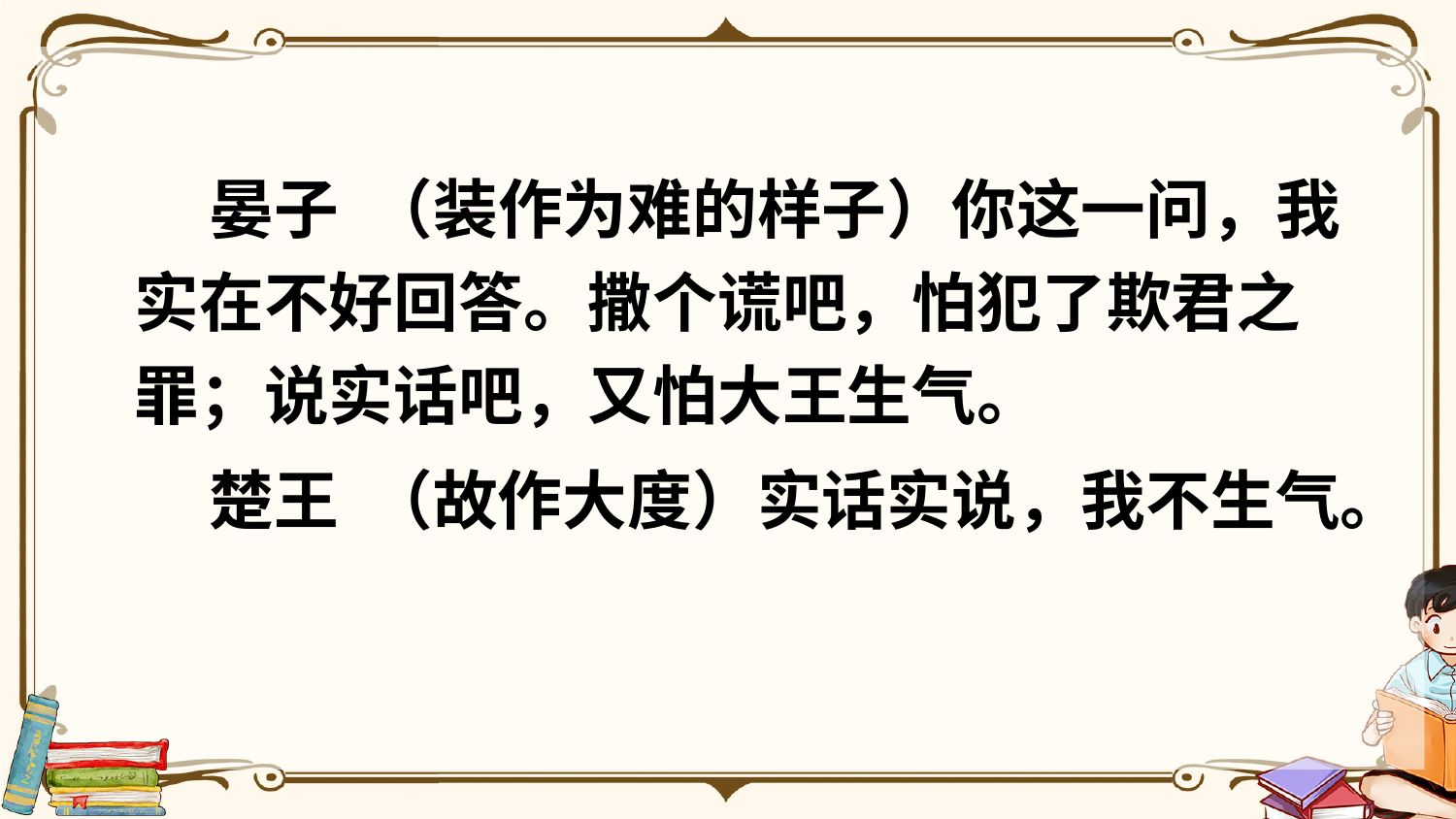

晏子  （装作为难的样子）你这一问，我实在不好回答。撒个谎吧，怕犯了欺君之罪；说实话吧，又怕大王生气。
    楚王  （故作大度）实话实说，我不生气。